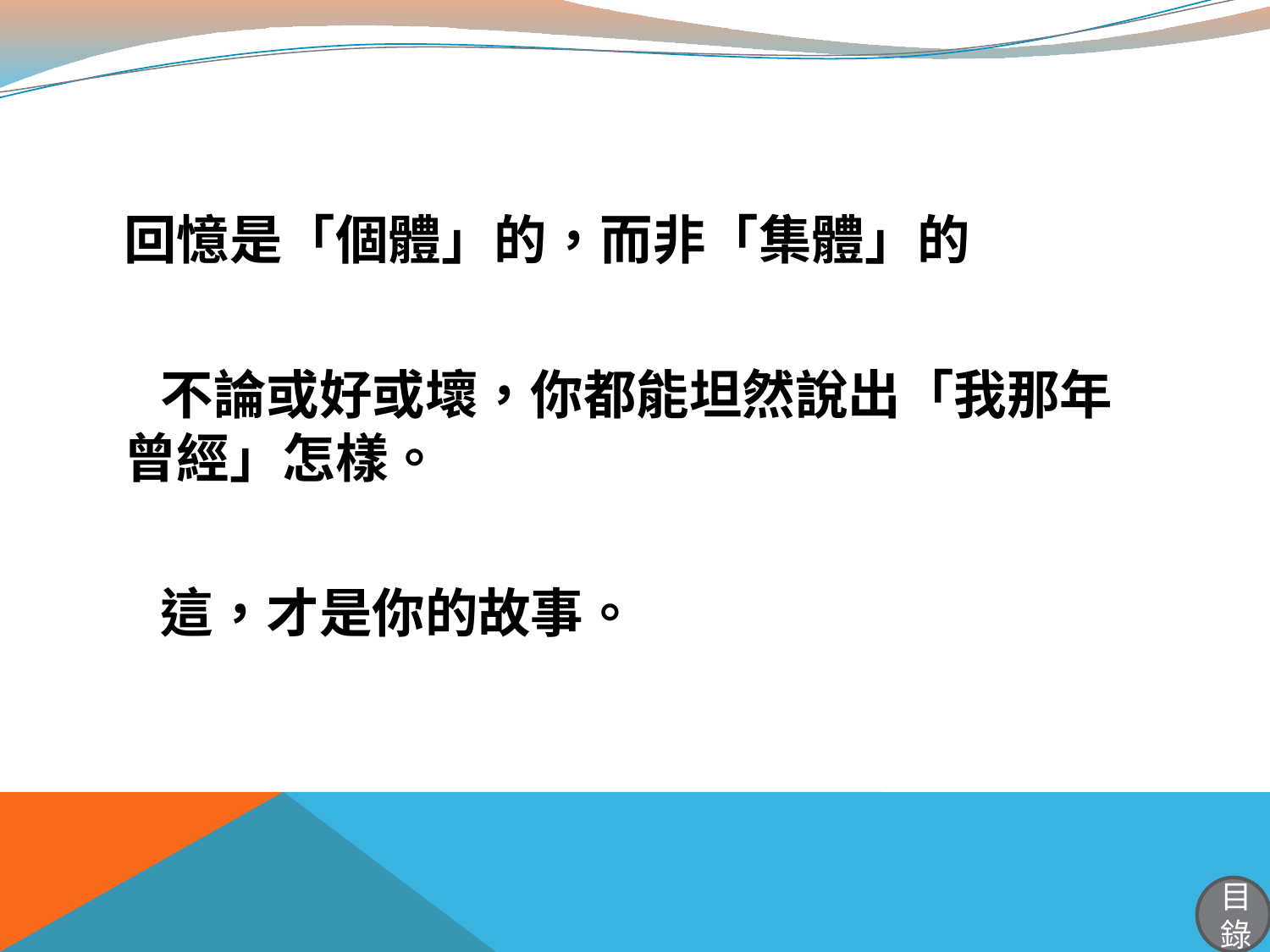

回憶是「個體」的，而非「集體」的

  不論或好或壞，你都能坦然說出「我那年  曾經」怎樣。

  這，才是你的故事。